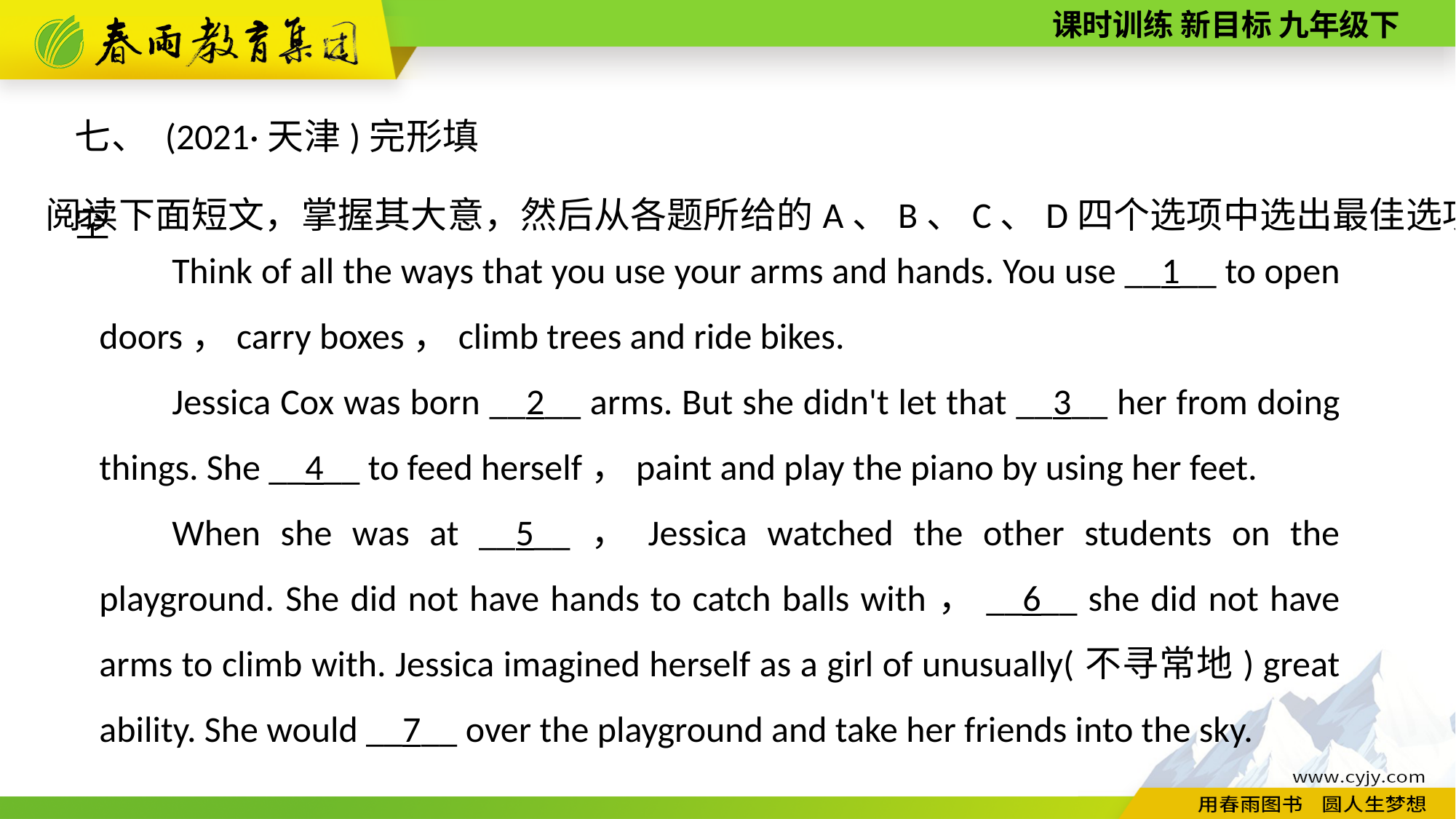

七、 (2021·天津)完形填空
阅读下面短文，掌握其大意，然后从各题所给的A、B、C、D四个选项中选出最佳选项。
Think of all the ways that you use your arms and hands. You use __1__ to open doors，carry boxes，climb trees and ride bikes.
Jessica Cox was born __2__ arms. But she didn't let that __3__ her from doing things. She __4__ to feed herself，paint and play the piano by using her feet.
When she was at __5__，Jessica watched the other students on the playground. She did not have hands to catch balls with，__6__ she did not have arms to climb with. Jessica imagined herself as a girl of unusually(不寻常地) great ability. She would __7__ over the playground and take her friends into the sky.